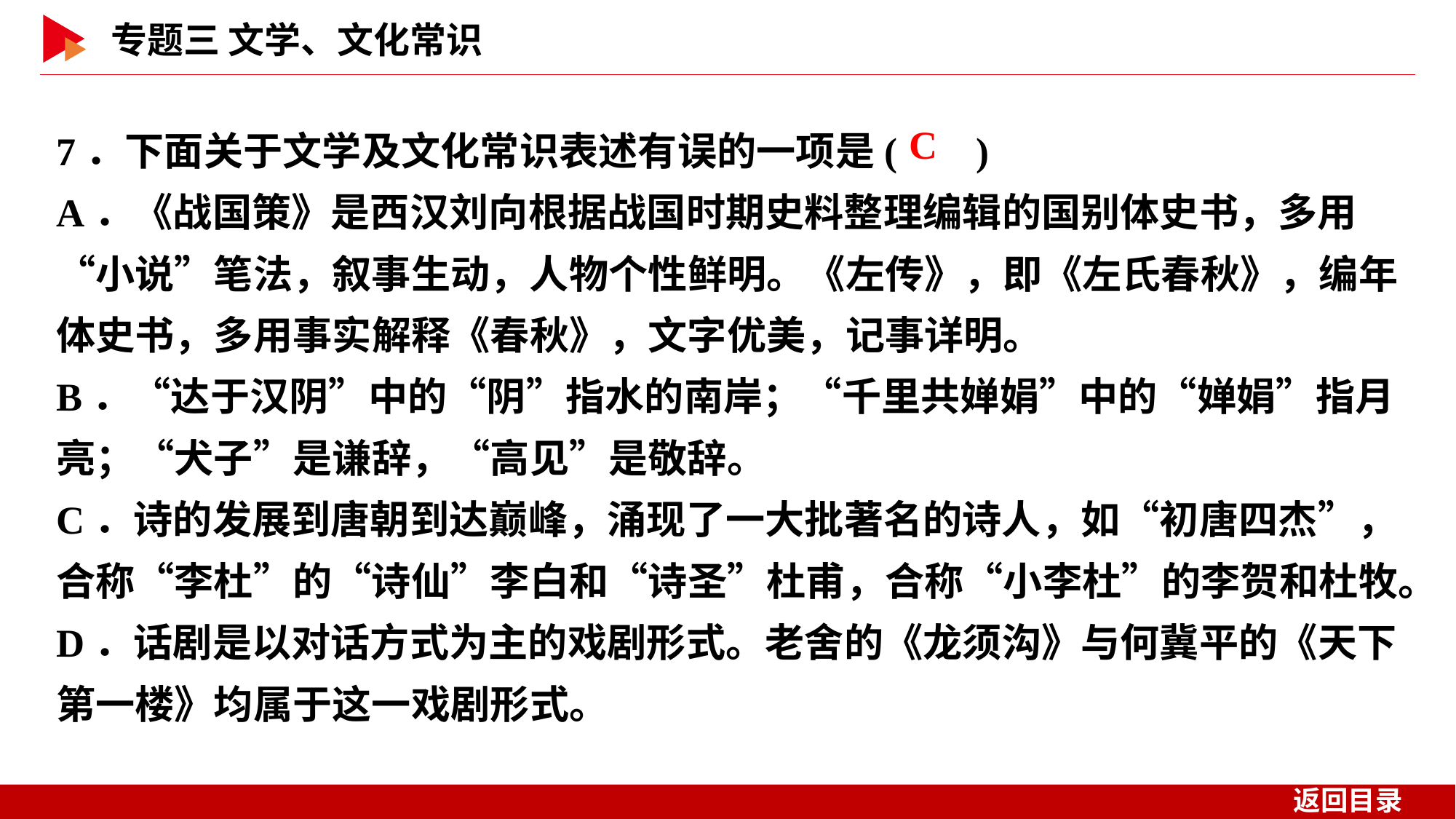

7．下面关于文学及文化常识表述有误的一项是(        )
A．《战国策》是西汉刘向根据战国时期史料整理编辑的国别体史书，多用“小说”笔法，叙事生动，人物个性鲜明。《左传》，即《左氏春秋》，编年体史书，多用事实解释《春秋》，文字优美，记事详明。
B．“达于汉阴”中的“阴”指水的南岸；“千里共婵娟”中的“婵娟”指月亮；“犬子”是谦辞，“高见”是敬辞。
C．诗的发展到唐朝到达巅峰，涌现了一大批著名的诗人，如“初唐四杰”，合称“李杜”的“诗仙”李白和“诗圣”杜甫，合称“小李杜”的李贺和杜牧。
D．话剧是以对话方式为主的戏剧形式。老舍的《龙须沟》与何冀平的《天下第一楼》均属于这一戏剧形式。
   C